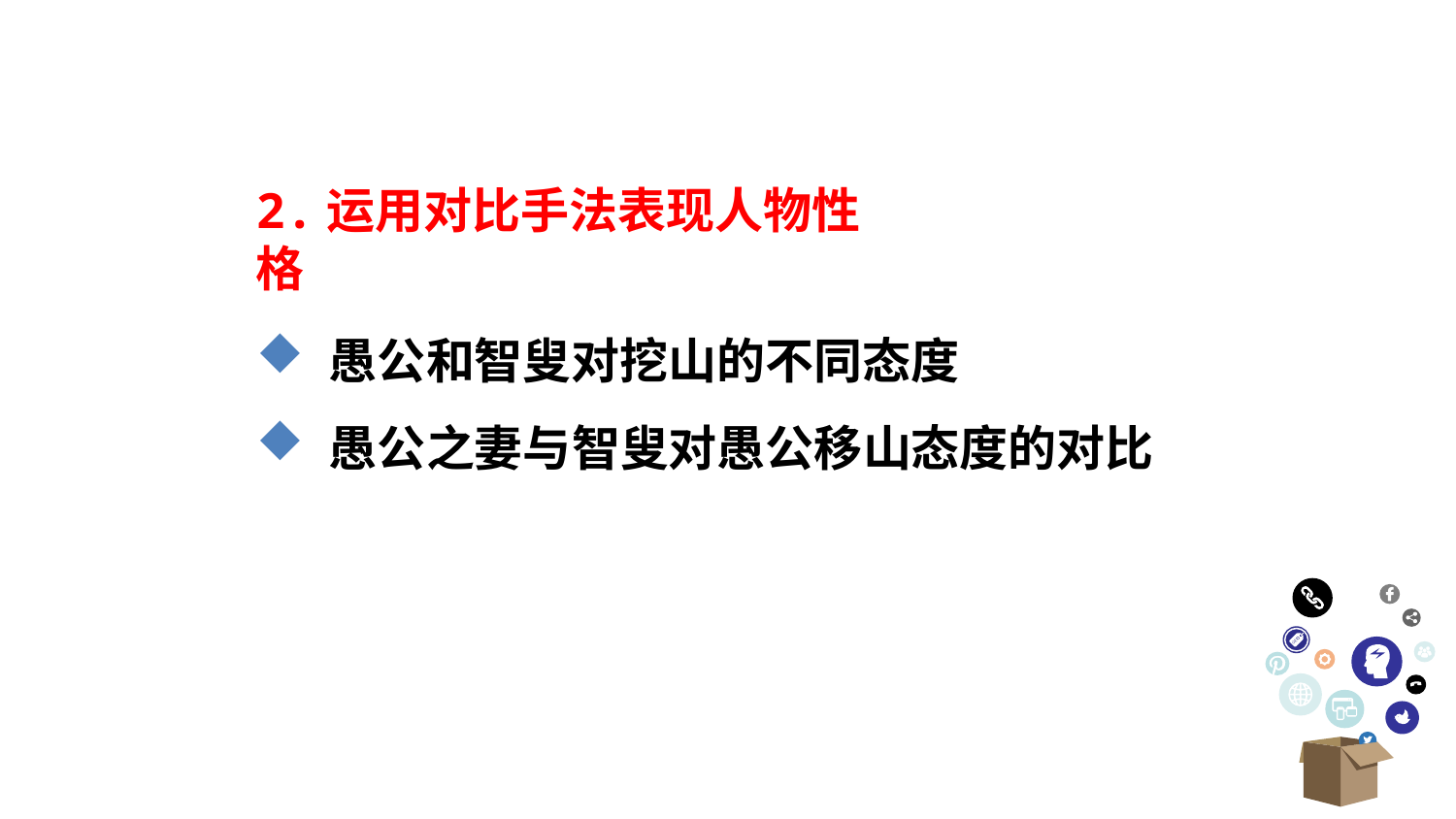

2.运用对比手法表现人物性格
愚公和智叟对挖山的不同态度
愚公之妻与智叟对愚公移山态度的对比